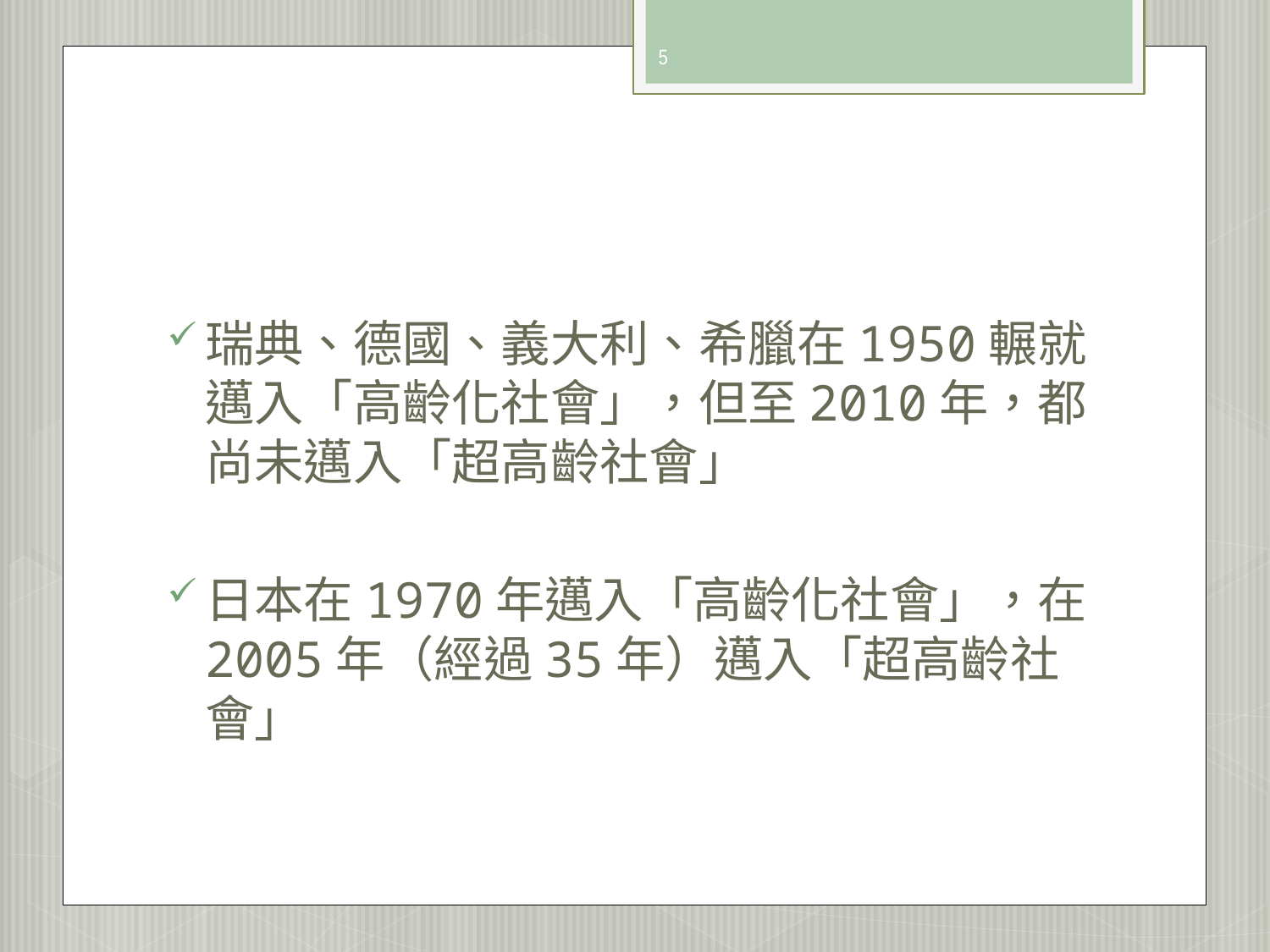

5
#
瑞典、德國、義大利、希臘在1950輾就邁入「高齡化社會」，但至2010年，都尚未邁入「超高齡社會」

日本在1970年邁入「高齡化社會」，在2005年（經過35年）邁入「超高齡社會」